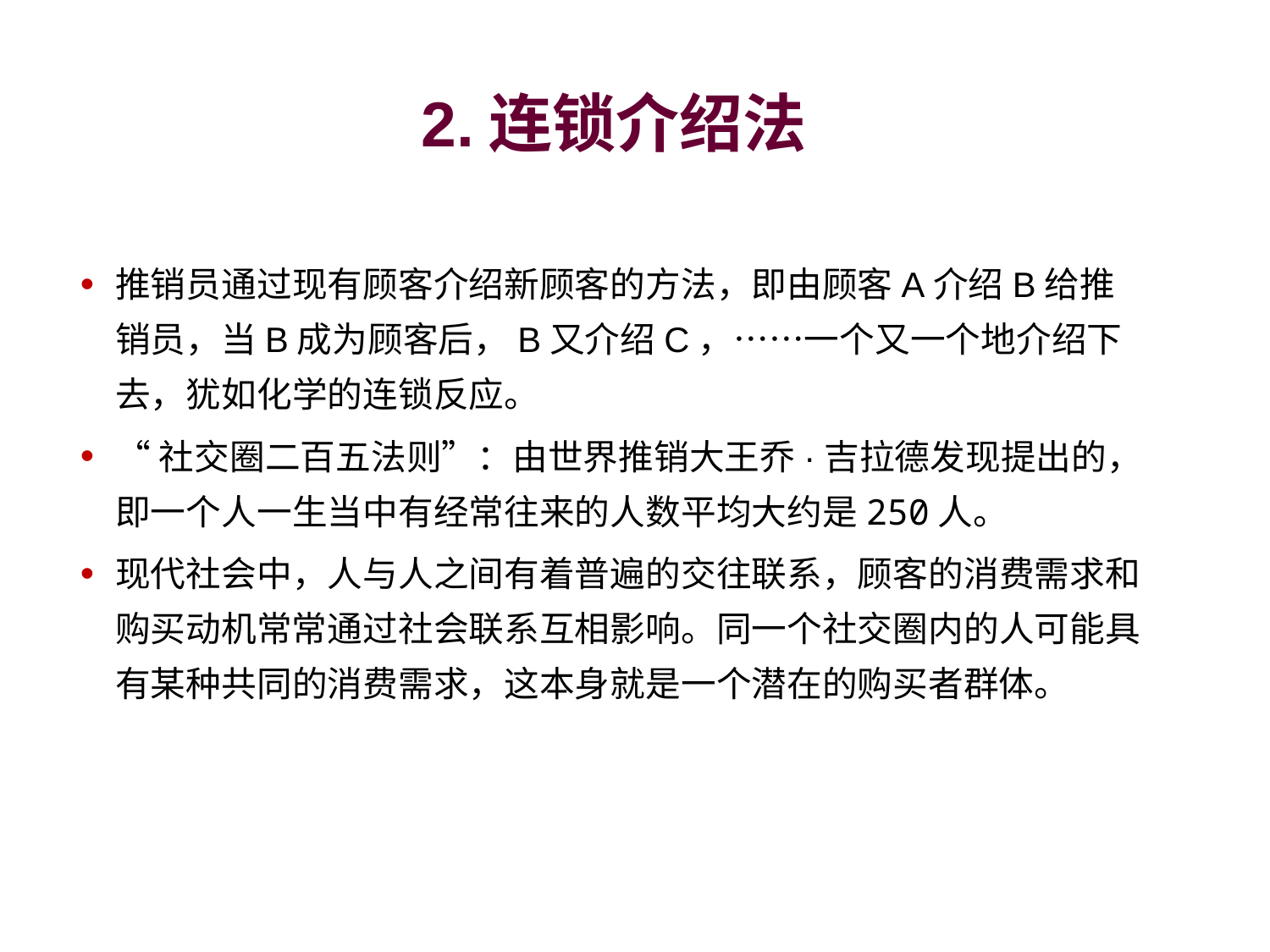

# 2.连锁介绍法
推销员通过现有顾客介绍新顾客的方法，即由顾客A介绍B给推销员，当B成为顾客后，B又介绍C，……一个又一个地介绍下去，犹如化学的连锁反应。
“社交圈二百五法则”：由世界推销大王乔·吉拉德发现提出的，即一个人一生当中有经常往来的人数平均大约是250人。
现代社会中，人与人之间有着普遍的交往联系，顾客的消费需求和购买动机常常通过社会联系互相影响。同一个社交圈内的人可能具有某种共同的消费需求，这本身就是一个潜在的购买者群体。